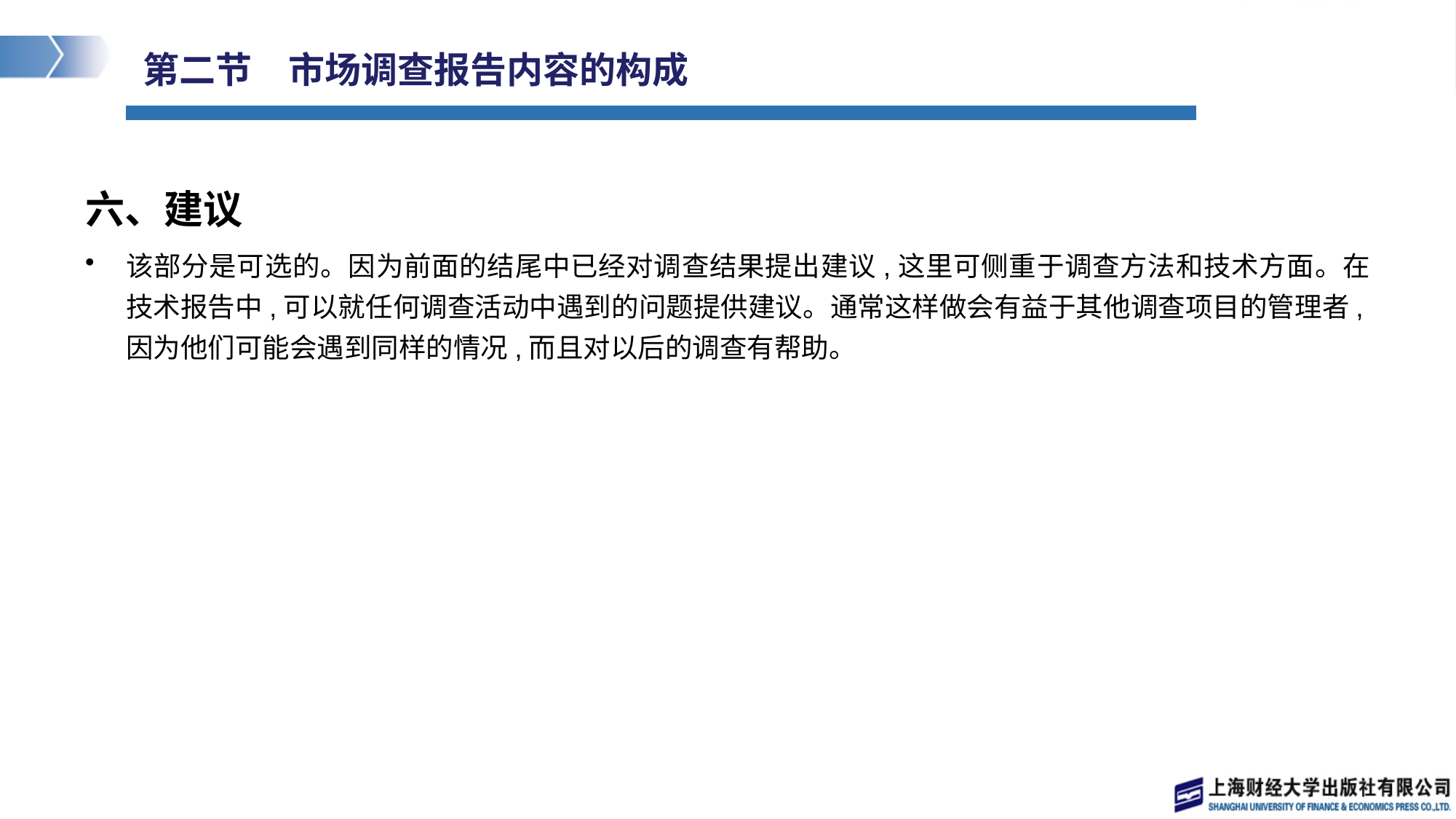

# 第二节　市场调查报告内容的构成
六、建议
该部分是可选的。因为前面的结尾中已经对调查结果提出建议,这里可侧重于调查方法和技术方面。在技术报告中,可以就任何调查活动中遇到的问题提供建议。通常这样做会有益于其他调查项目的管理者,因为他们可能会遇到同样的情况,而且对以后的调查有帮助。